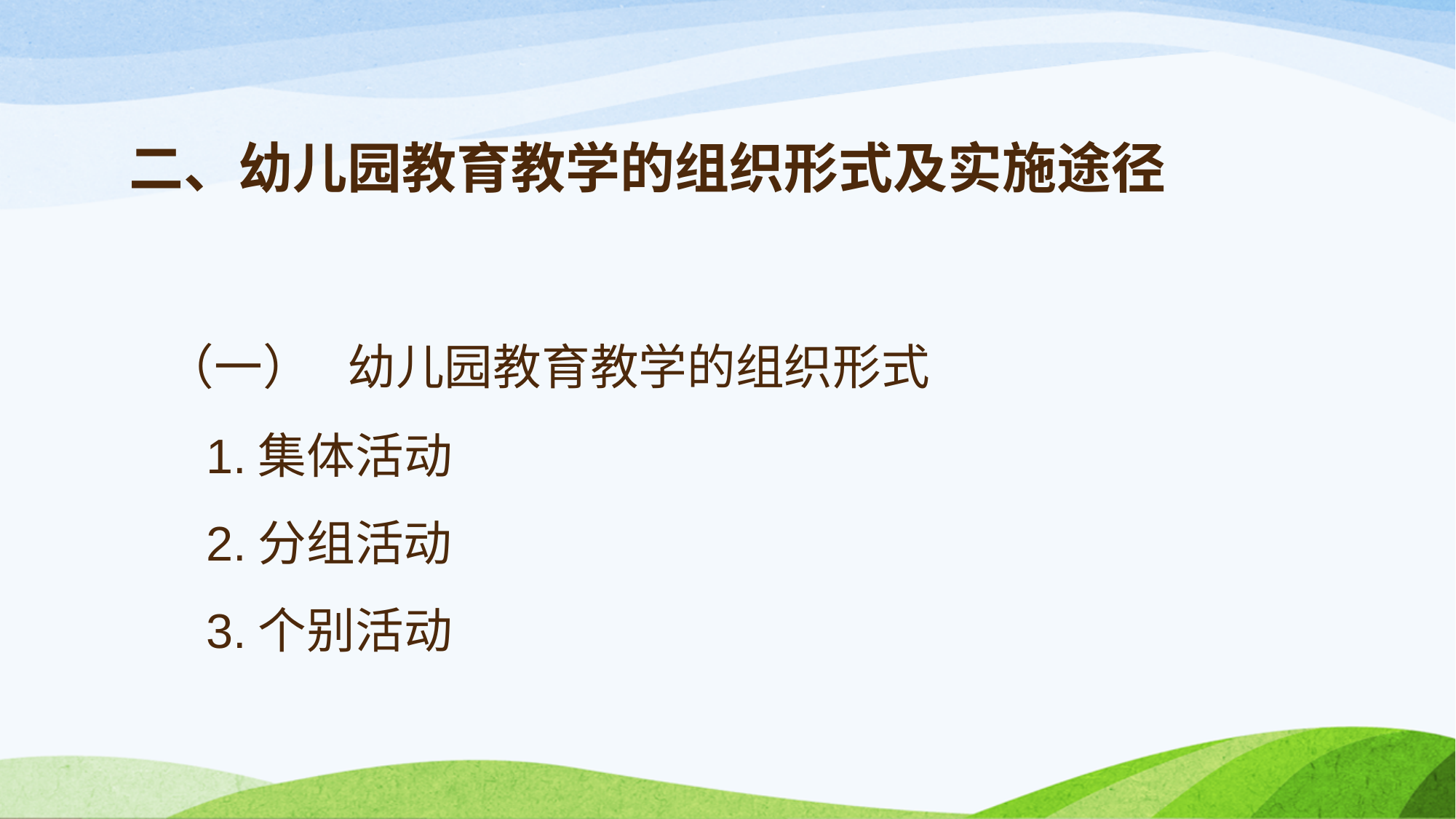

# 二、幼儿园教育教学的组织形式及实施途径 （一）	幼儿园教育教学的组织形式 1.集体活动 2.分组活动 3.个别活动